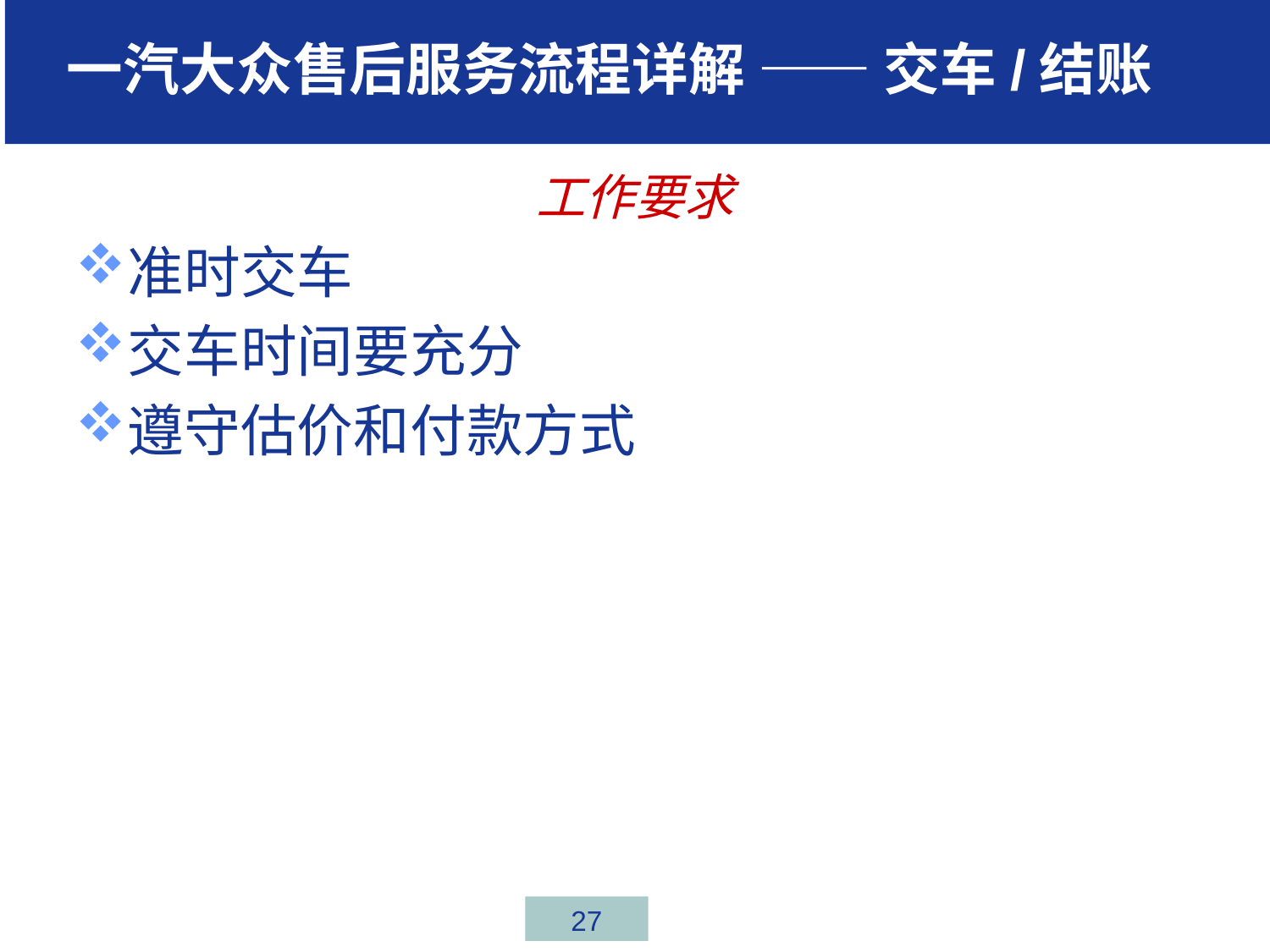

一汽大众售后服务流程详解 —— 交车/结账
工作要求
准时交车
交车时间要充分
遵守估价和付款方式
# 6、交车/结帐
27